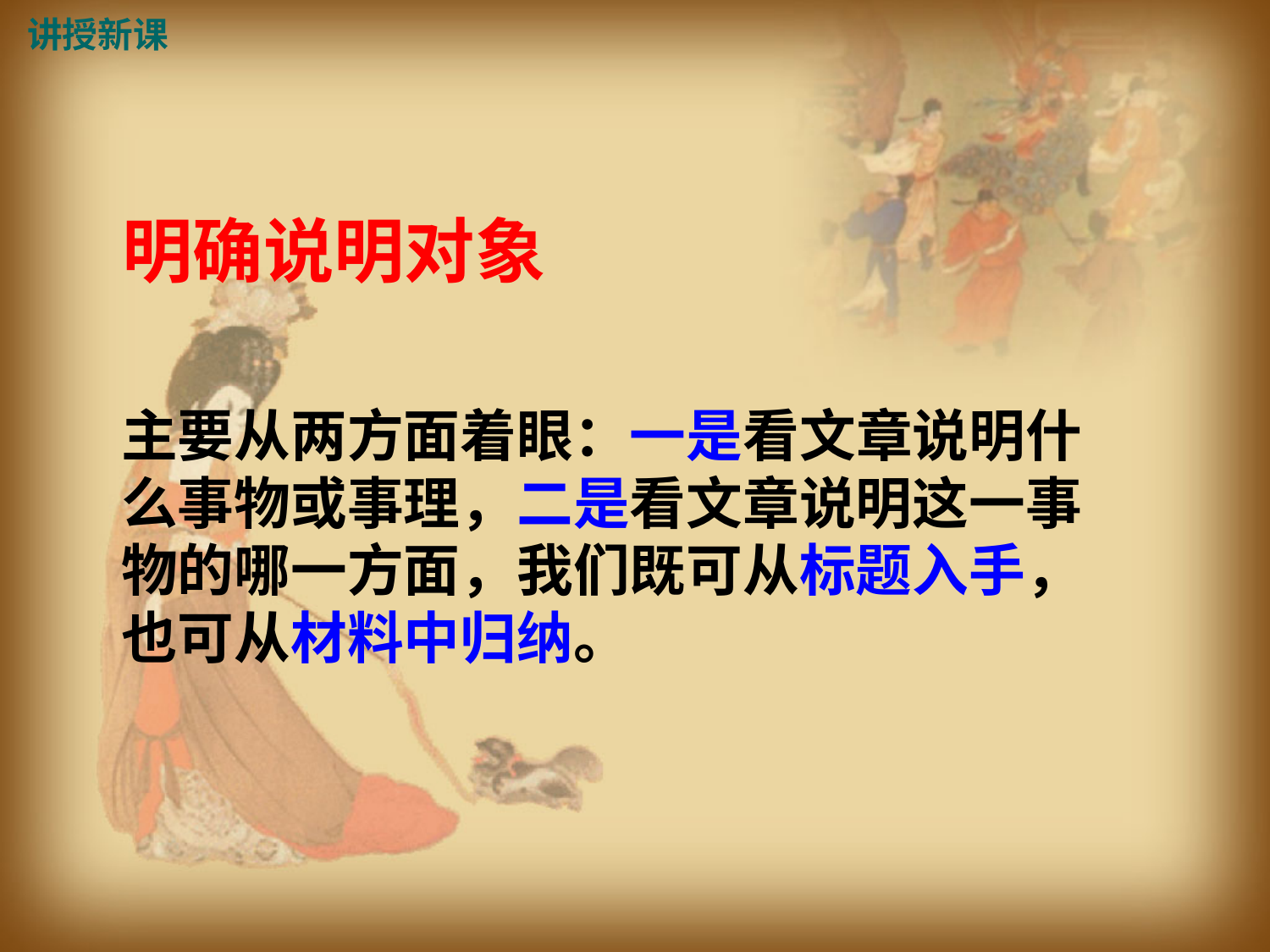

讲授新课
明确说明对象
主要从两方面着眼：一是看文章说明什么事物或事理，二是看文章说明这一事物的哪一方面，我们既可从标题入手，也可从材料中归纳。